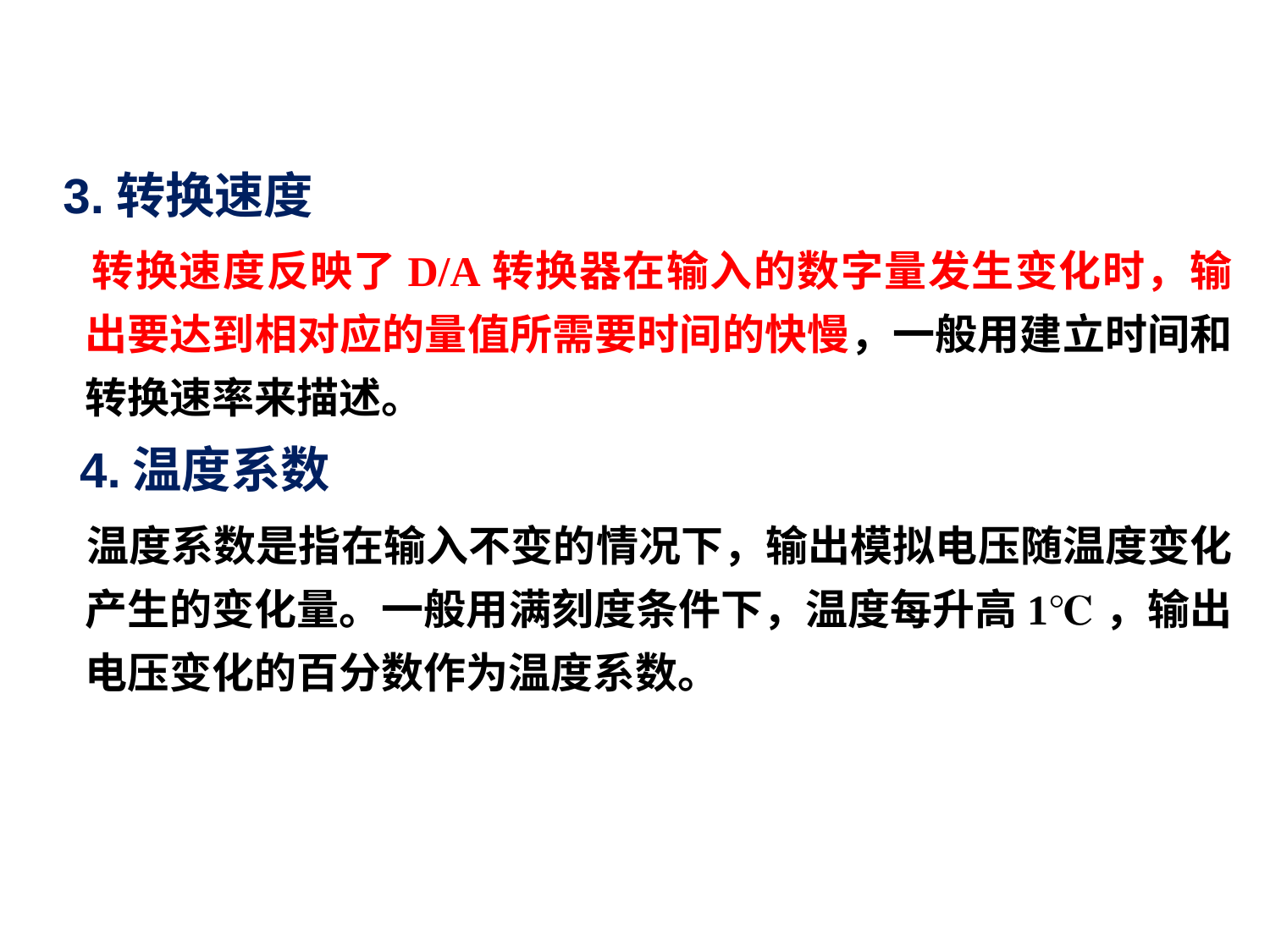

3.转换速度
    转换速度反映了D/A转换器在输入的数字量发生变化时，输出要达到相对应的量值所需要时间的快慢，一般用建立时间和转换速率来描述。
    4.温度系数
    温度系数是指在输入不变的情况下，输出模拟电压随温度变化产生的变化量。一般用满刻度条件下，温度每升高1℃，输出电压变化的百分数作为温度系数。